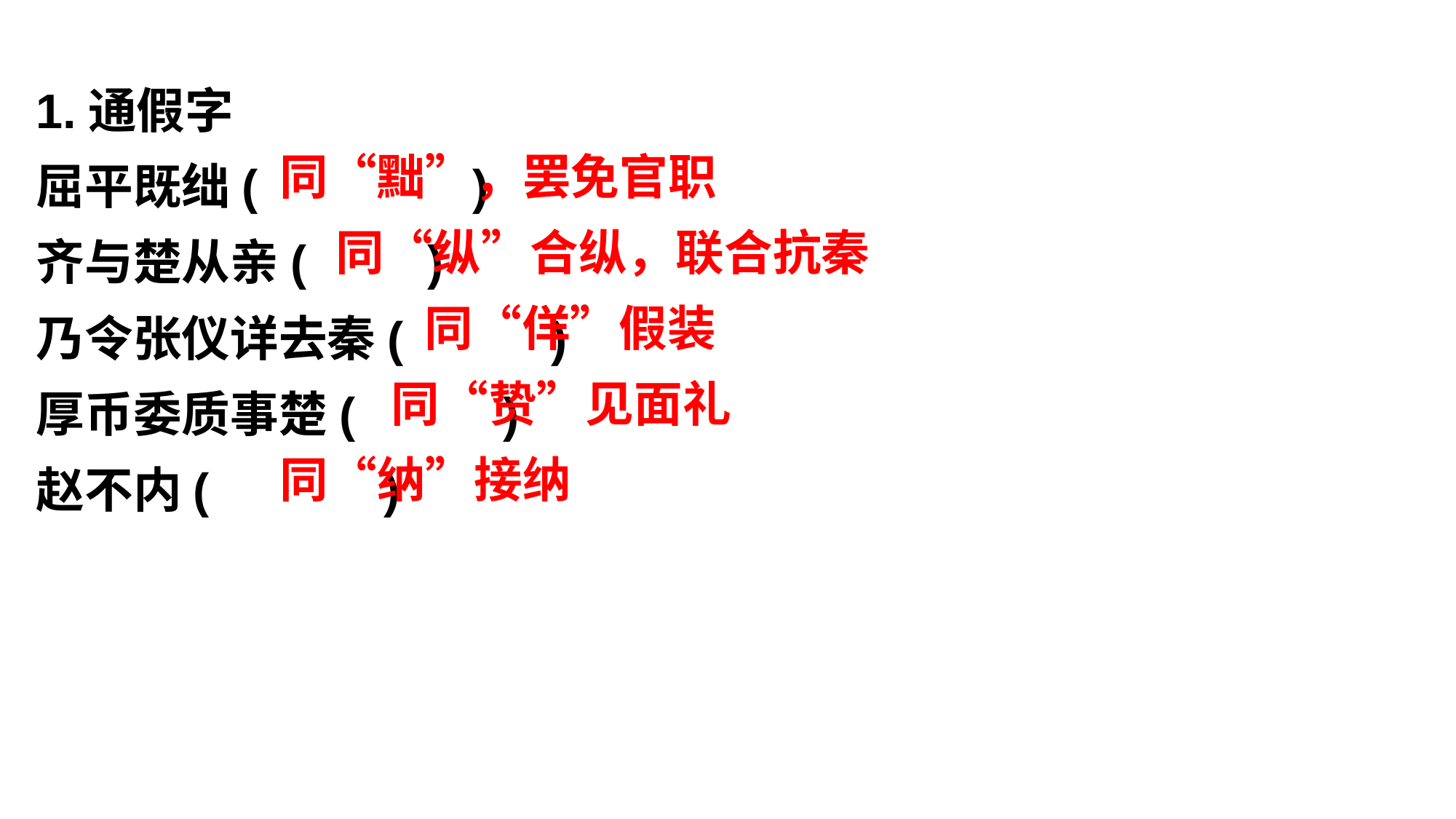

1.通假字
屈平既绌(                )
齐与楚从亲(         )
乃令张仪详去秦(           )
厚币委质事楚(           )
赵不内(             )

同“黜”，罢免官职
    同“纵”合纵，联合抗秦
            同“佯”假装
         同“贽”见面礼
同“纳”接纳